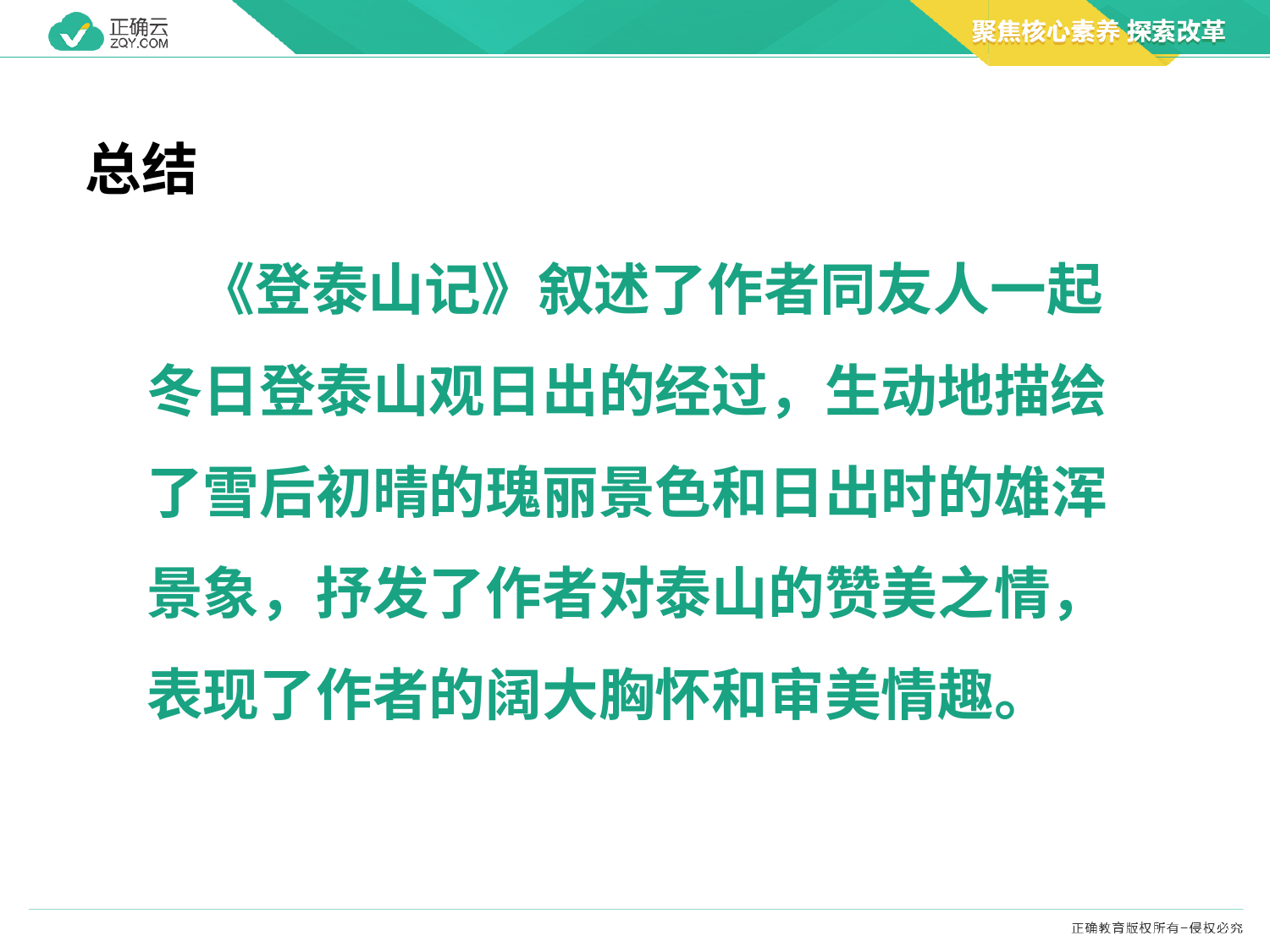

总结
   《登泰山记》叙述了作者同友人一起冬日登泰山观日出的经过，生动地描绘了雪后初晴的瑰丽景色和日出时的雄浑景象，抒发了作者对泰山的赞美之情，表现了作者的阔大胸怀和审美情趣。